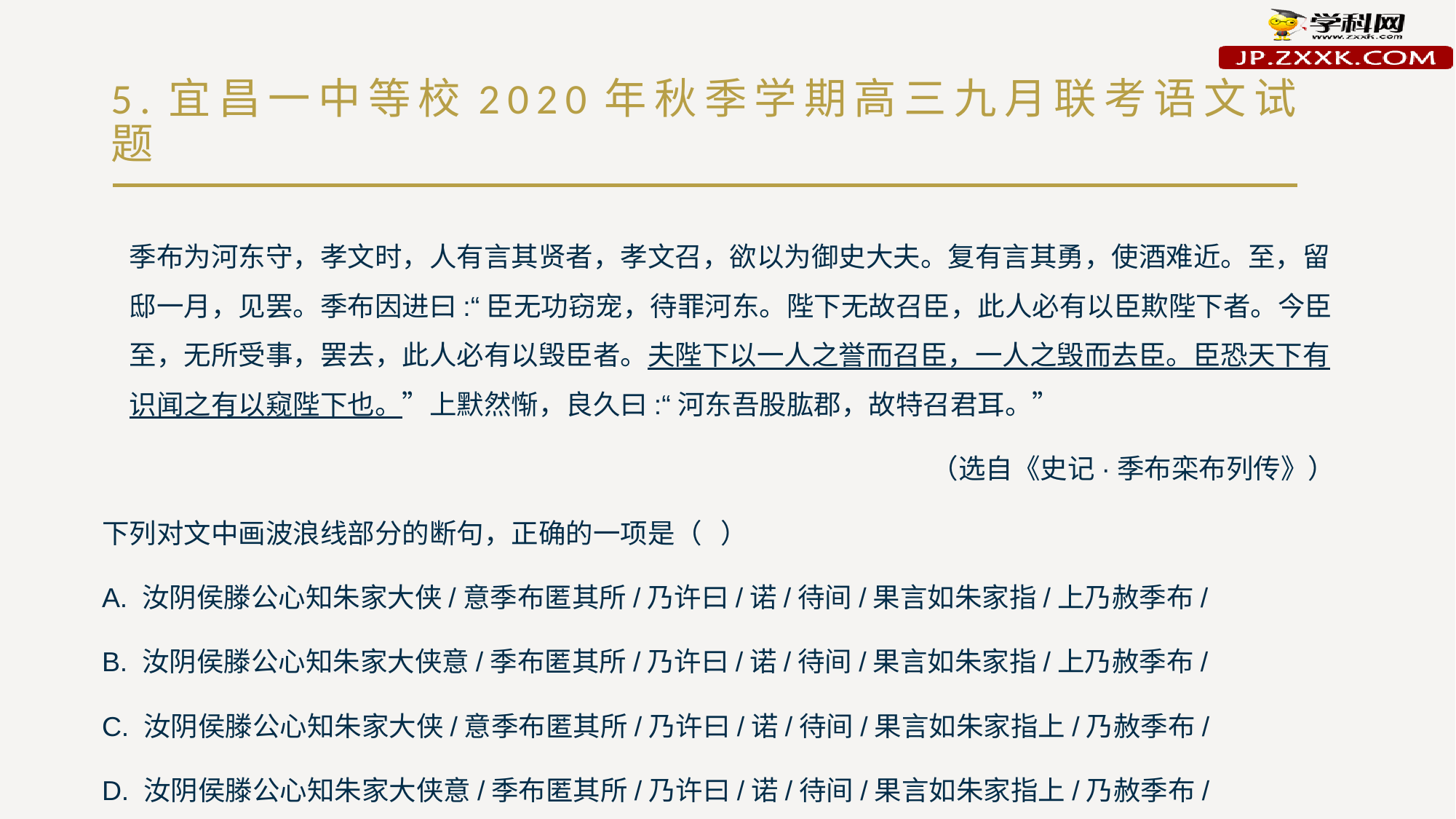

# 5.宜昌一中等校2020年秋季学期高三九月联考语文试题
季布为河东守，孝文时，人有言其贤者，孝文召，欲以为御史大夫。复有言其勇，使酒难近。至，留邸一月，见罢。季布因进曰:“臣无功窃宠，待罪河东。陛下无故召臣，此人必有以臣欺陛下者。今臣至，无所受事，罢去，此人必有以毁臣者。夫陛下以一人之誉而召臣，一人之毁而去臣。臣恐天下有识闻之有以窥陛下也。”上默然惭，良久曰:“河东吾股肱郡，故特召君耳。”
（选自《史记·季布栾布列传》）
下列对文中画波浪线部分的断句，正确的一项是（   ）
A. 汝阴侯滕公心知朱家大侠/意季布匿其所/乃许曰/诺/待间/果言如朱家指/上乃赦季布/
B. 汝阴侯滕公心知朱家大侠意/季布匿其所/乃许曰/诺/待间/果言如朱家指/上乃赦季布/
C. 汝阴侯滕公心知朱家大侠/意季布匿其所/乃许曰/诺/待间/果言如朱家指上/乃赦季布/
D. 汝阴侯滕公心知朱家大侠意/季布匿其所/乃许曰/诺/待间/果言如朱家指上/乃赦季布/